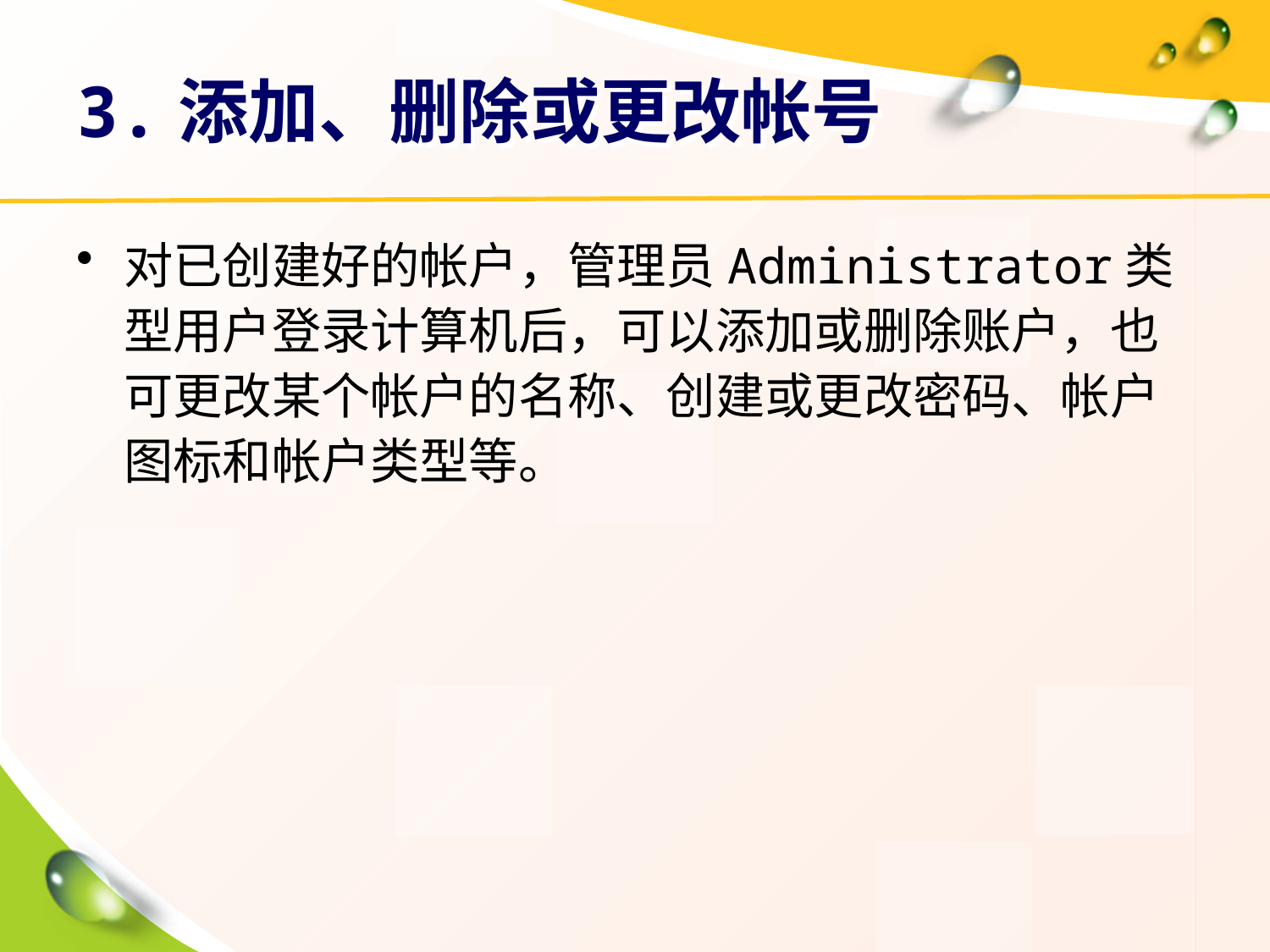

# 3.添加、删除或更改帐号
对已创建好的帐户，管理员Administrator类型用户登录计算机后，可以添加或删除账户，也可更改某个帐户的名称、创建或更改密码、帐户图标和帐户类型等。